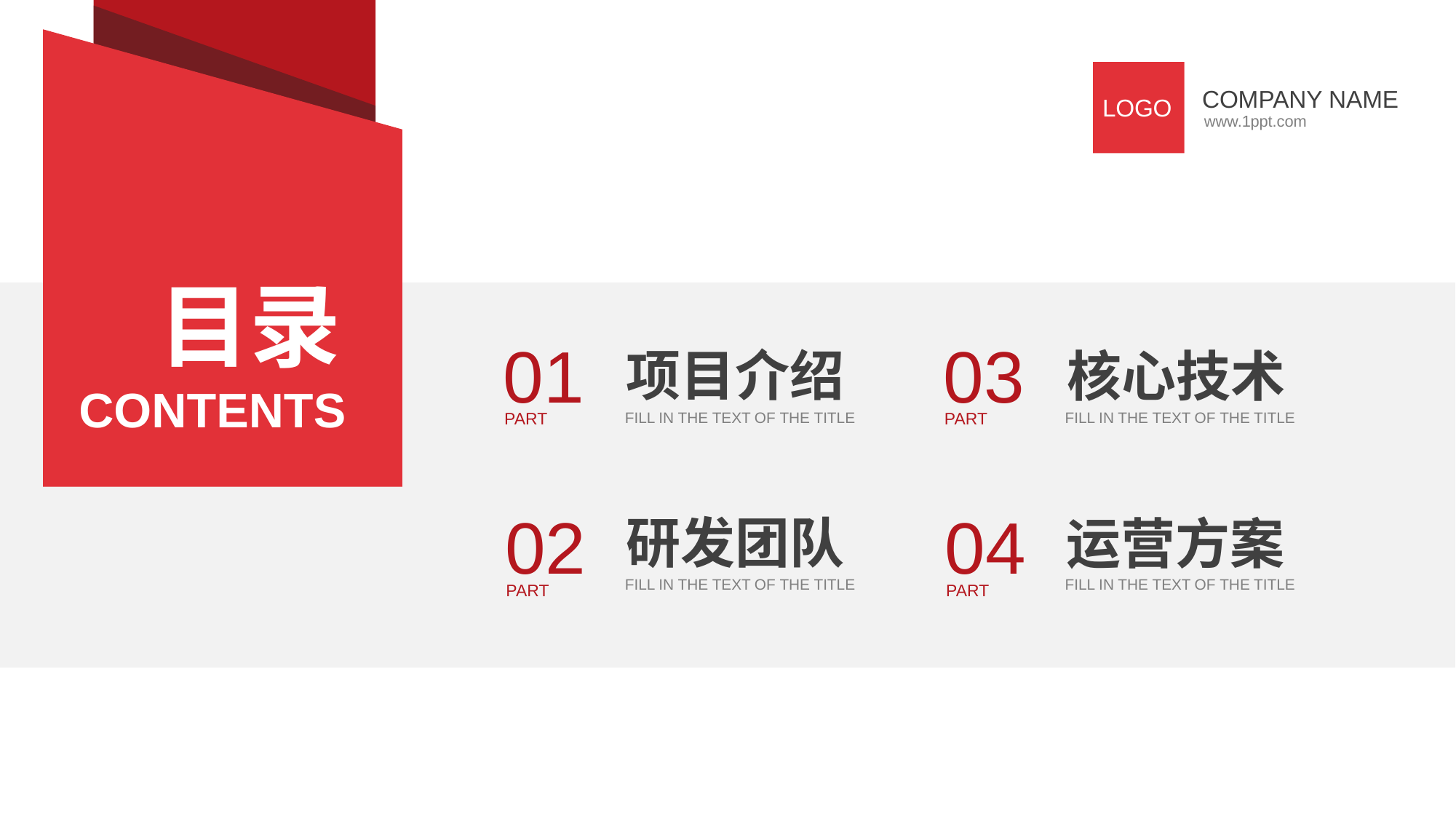

行业PPT模板http://www.1ppt.com/hangye/

COMPANY NAME
LOGO

www.1ppt.com
目录

01
PART
03
PART
项目介绍
核心技术
CONTENTS
FILL IN THE TEXT OF THE TITLE
FILL IN THE TEXT OF THE TITLE
02
PART
04
PART
研发团队
运营方案
FILL IN THE TEXT OF THE TITLE
FILL IN THE TEXT OF THE TITLE